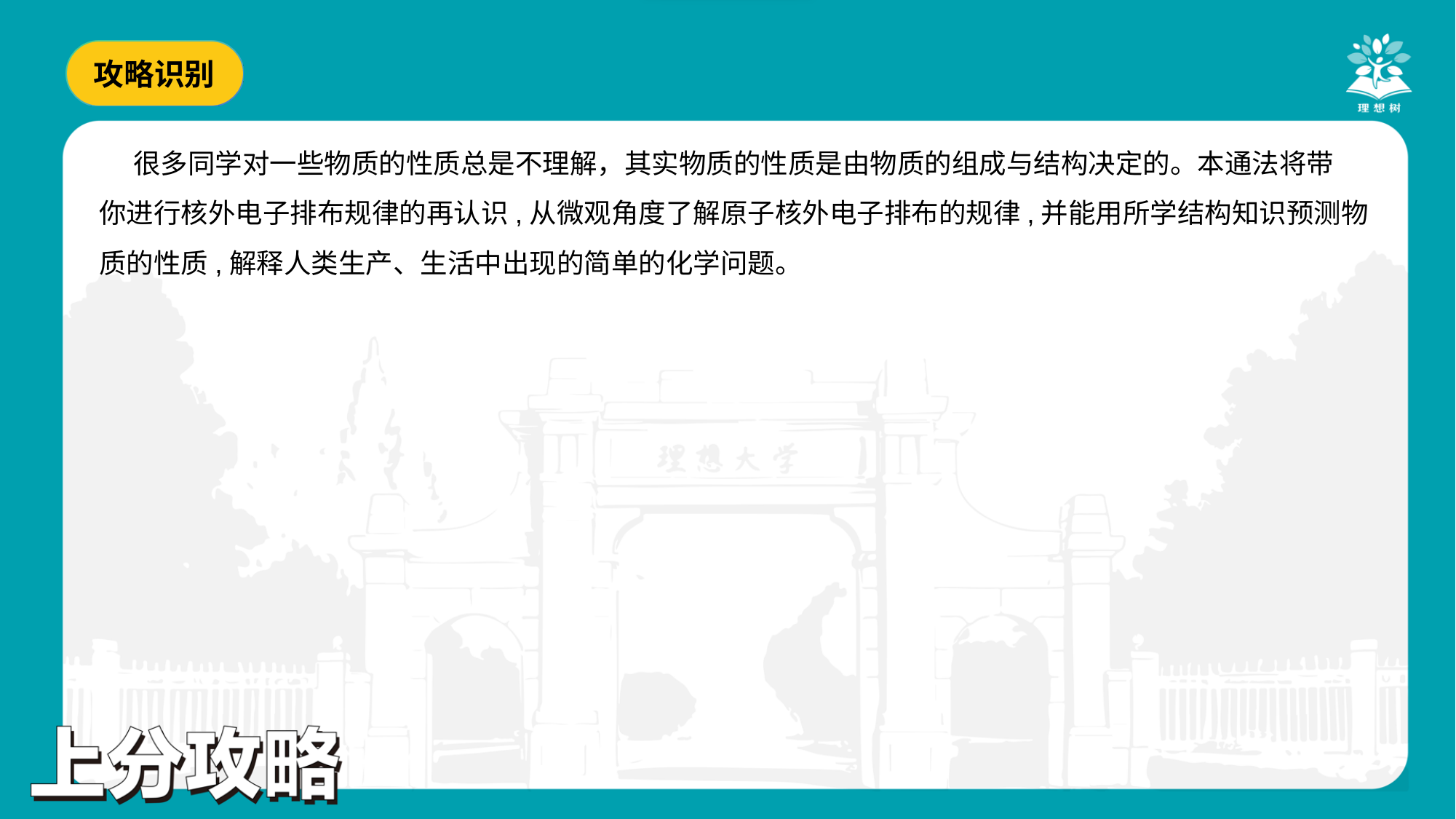

很多同学对一些物质的性质总是不理解，其实物质的性质是由物质的组成与结构决定的。本通法将带
你进行核外电子排布规律的再认识,从微观角度了解原子核外电子排布的规律,并能用所学结构知识预测物
质的性质,解释人类生产、生活中出现的简单的化学问题。